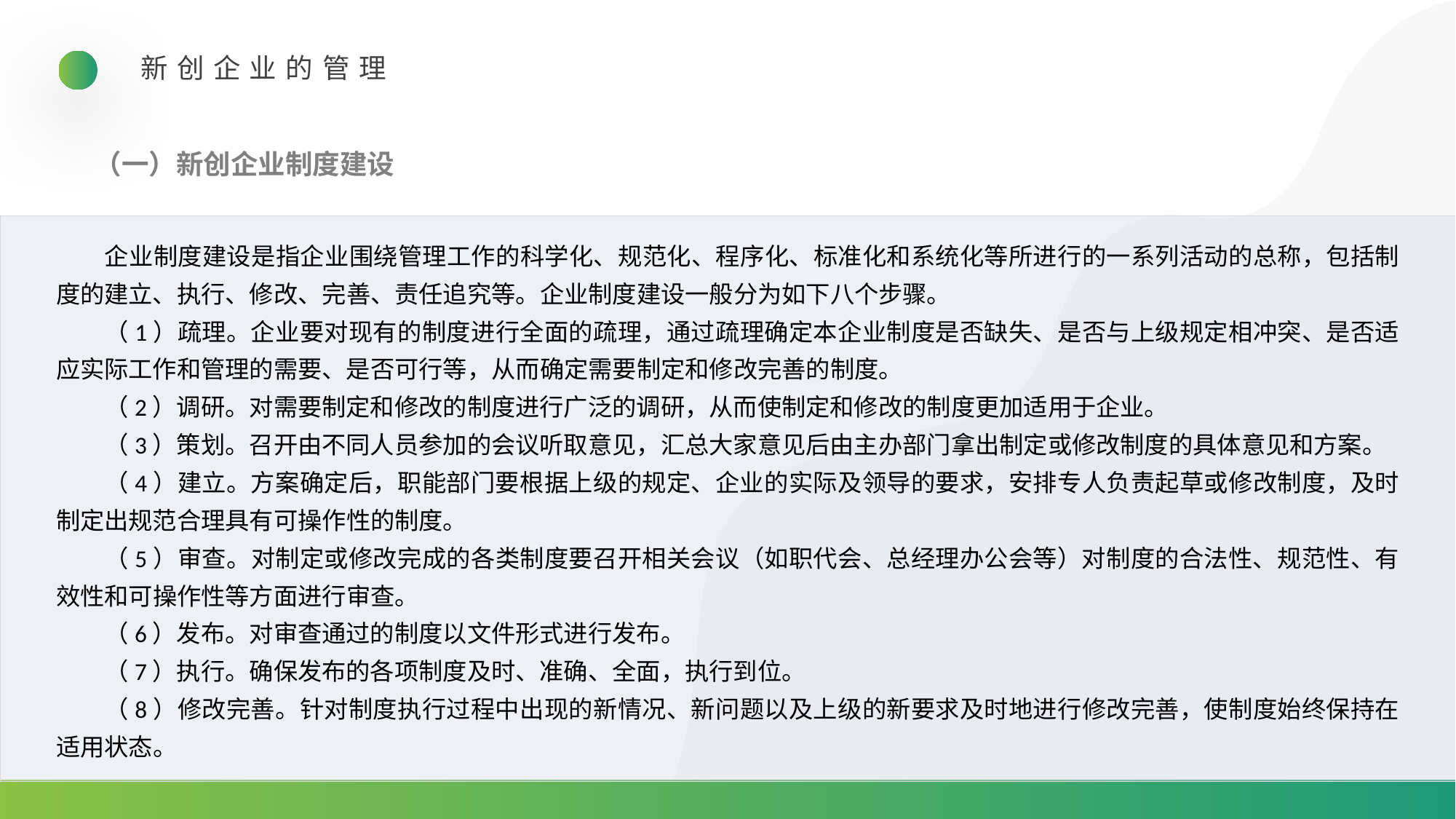

新创企业的管理
（一）新创企业制度建设

企业制度建设是指企业围绕管理工作的科学化、规范化、程序化、标准化和系统化等所进行的一系列活动的总称，包括制度的建立、执行、修改、完善、责任追究等。企业制度建设一般分为如下八个步骤。
（1）疏理。企业要对现有的制度进行全面的疏理，通过疏理确定本企业制度是否缺失、是否与上级规定相冲突、是否适应实际工作和管理的需要、是否可行等，从而确定需要制定和修改完善的制度。
（2）调研。对需要制定和修改的制度进行广泛的调研，从而使制定和修改的制度更加适用于企业。
（3）策划。召开由不同人员参加的会议听取意见，汇总大家意见后由主办部门拿出制定或修改制度的具体意见和方案。
（4）建立。方案确定后，职能部门要根据上级的规定、企业的实际及领导的要求，安排专人负责起草或修改制度，及时制定出规范合理具有可操作性的制度。
（5）审查。对制定或修改完成的各类制度要召开相关会议（如职代会、总经理办公会等）对制度的合法性、规范性、有效性和可操作性等方面进行审查。
（6）发布。对审查通过的制度以文件形式进行发布。
（7）执行。确保发布的各项制度及时、准确、全面，执行到位。
（8）修改完善。针对制度执行过程中出现的新情况、新问题以及上级的新要求及时地进行修改完善，使制度始终保持在适用状态。